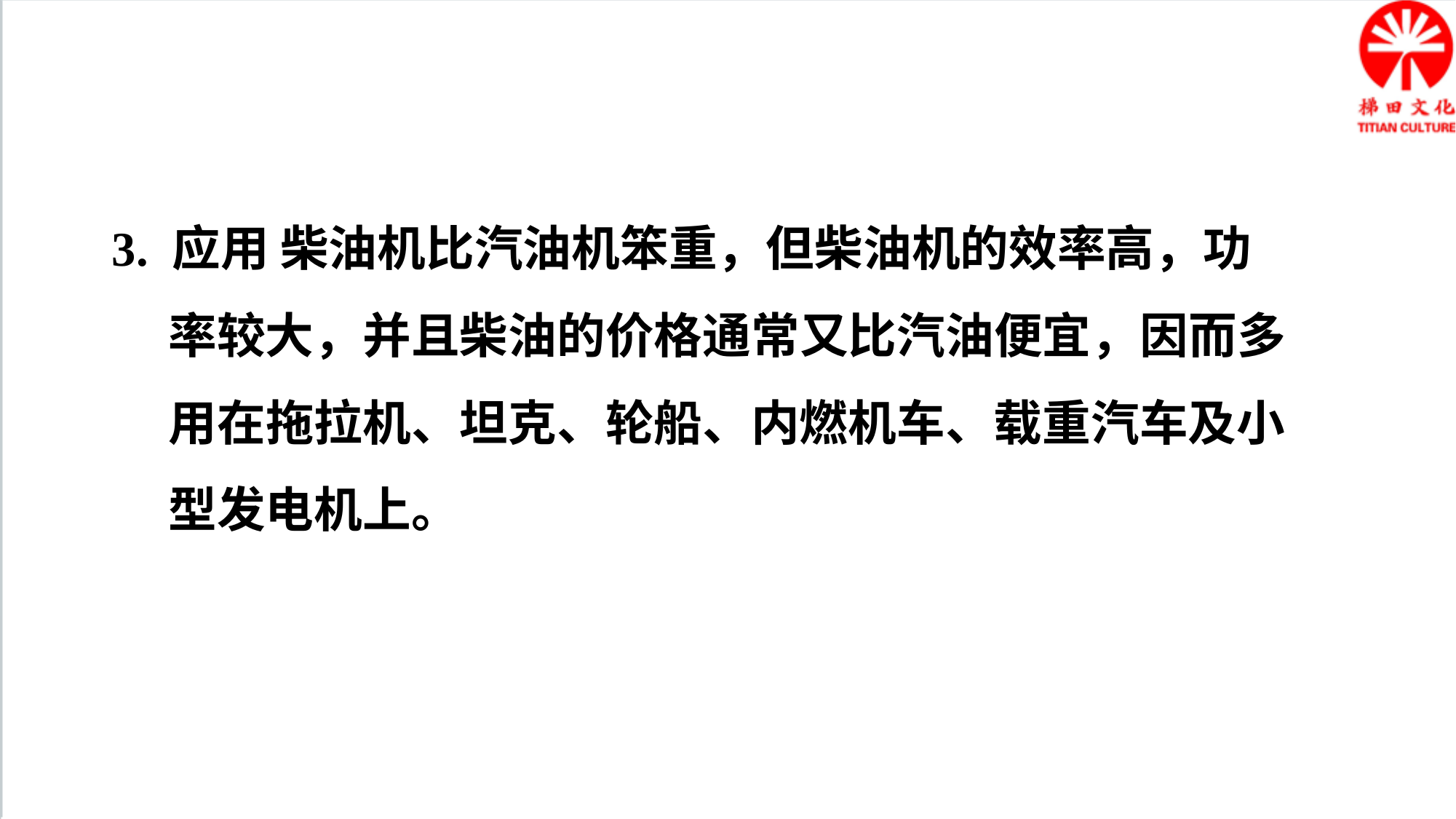

3. 应用 柴油机比汽油机笨重，但柴油机的效率高，功率较大，并且柴油的价格通常又比汽油便宜，因而多用在拖拉机、坦克、轮船、内燃机车、载重汽车及小型发电机上。